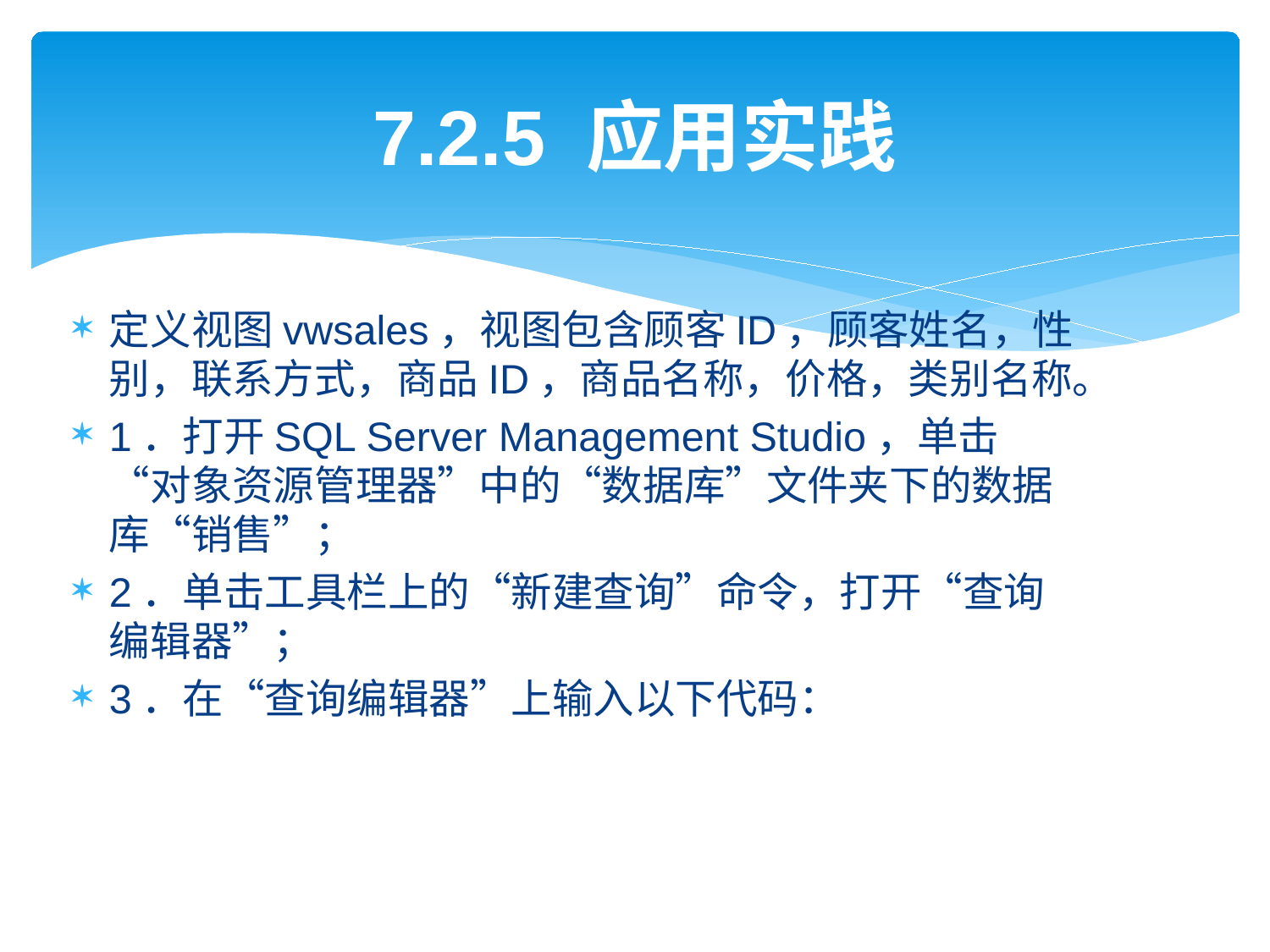

# 7.2.5 应用实践
定义视图vwsales，视图包含顾客ID，顾客姓名，性别，联系方式，商品ID，商品名称，价格，类别名称。
1．打开SQL Server Management Studio，单击“对象资源管理器”中的“数据库”文件夹下的数据库“销售”；
2．单击工具栏上的“新建查询”命令，打开“查询编辑器”；
3．在“查询编辑器”上输入以下代码：